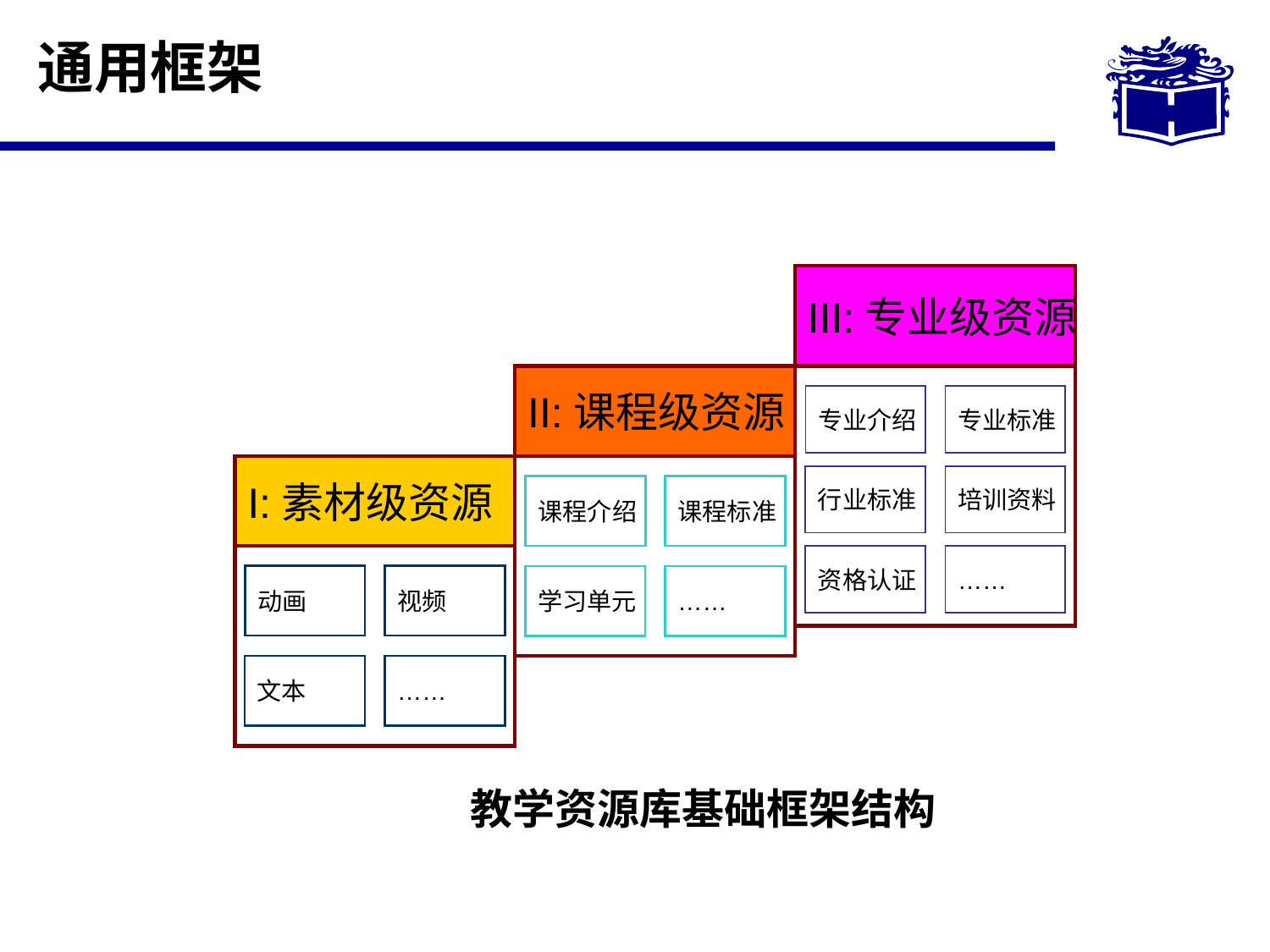

# 通用框架

III:专业级资源
专业介绍
专业标准
行业标准
培训资料
资格认证
……

II:课程级资源
课程介绍
课程标准
学习单元
……

I:素材级资源
动画
视频
文本
……
教学资源库基础框架结构